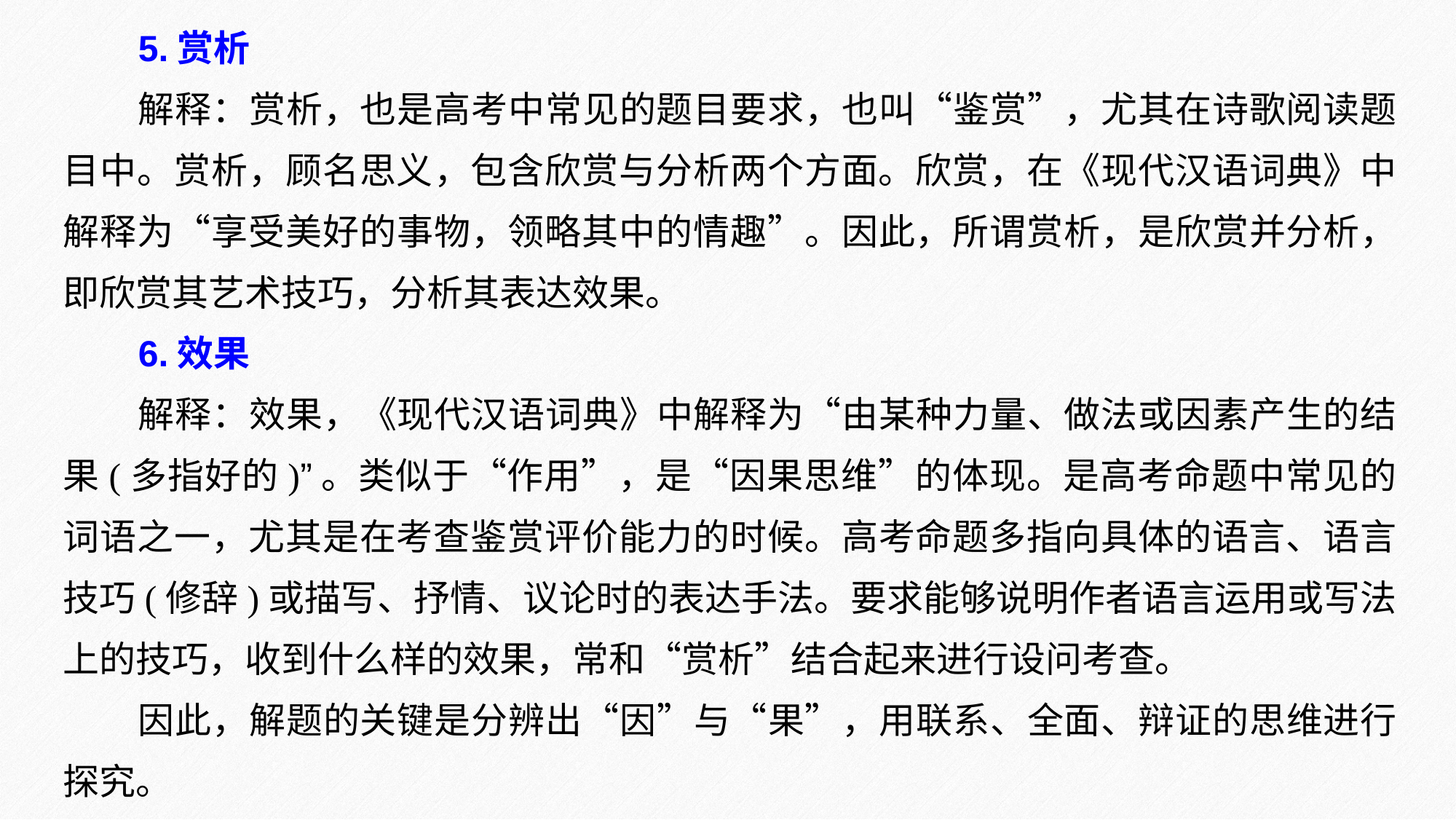

5.赏析
解释：赏析，也是高考中常见的题目要求，也叫“鉴赏”，尤其在诗歌阅读题目中。赏析，顾名思义，包含欣赏与分析两个方面。欣赏，在《现代汉语词典》中解释为“享受美好的事物，领略其中的情趣”。因此，所谓赏析，是欣赏并分析，即欣赏其艺术技巧，分析其表达效果。
6.效果
解释：效果，《现代汉语词典》中解释为“由某种力量、做法或因素产生的结果(多指好的)”。类似于“作用”，是“因果思维”的体现。是高考命题中常见的词语之一，尤其是在考查鉴赏评价能力的时候。高考命题多指向具体的语言、语言技巧(修辞)或描写、抒情、议论时的表达手法。要求能够说明作者语言运用或写法上的技巧，收到什么样的效果，常和“赏析”结合起来进行设问考查。
因此，解题的关键是分辨出“因”与“果”，用联系、全面、辩证的思维进行探究。